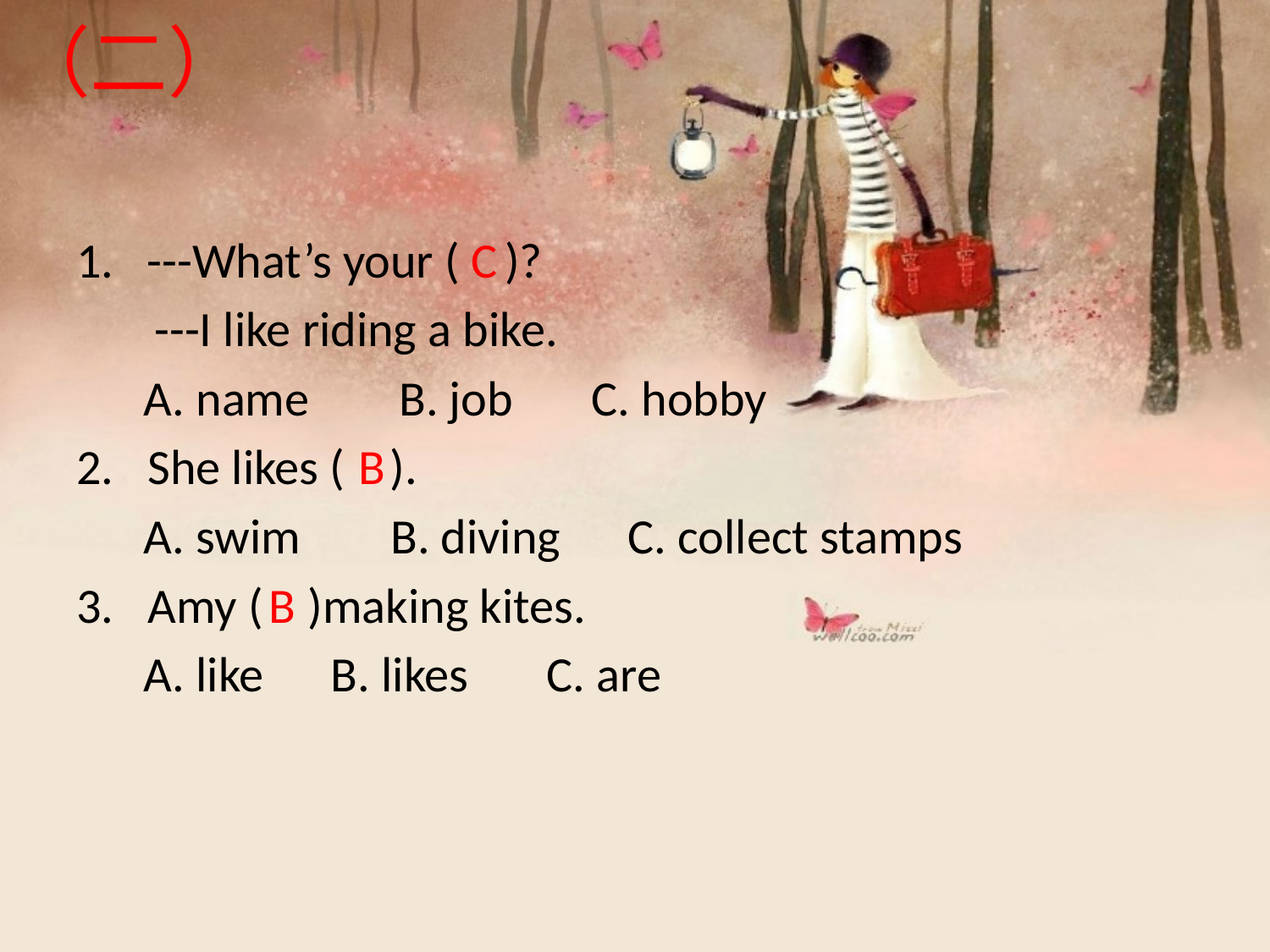

# （二）
1.   ---What’s your (    )?
       ---I like riding a bike.
      A. name        B. job       C. hobby
She likes (    ).
      A. swim        B. diving      C. collect stamps
Amy (    )making kites.
      A. like      B. likes       C. are
                                C

                      B

              B